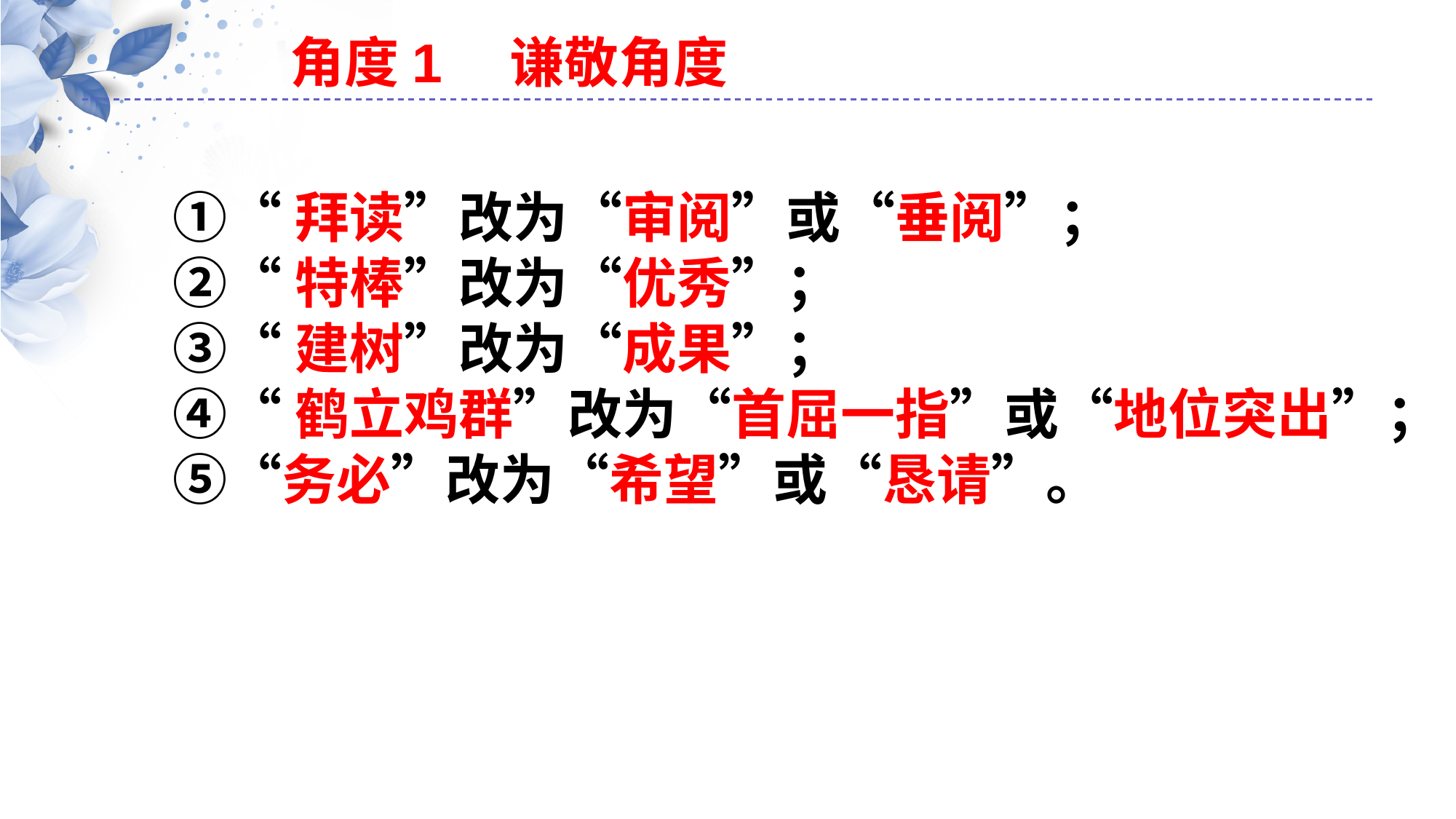

角度1　谦敬角度
①“拜读”改为“审阅”或“垂阅”；
②“特棒”改为“优秀”；
③“建树”改为“成果”；
④“鹤立鸡群”改为“首屈一指”或“地位突出”；⑤“务必”改为“希望”或“恳请”。